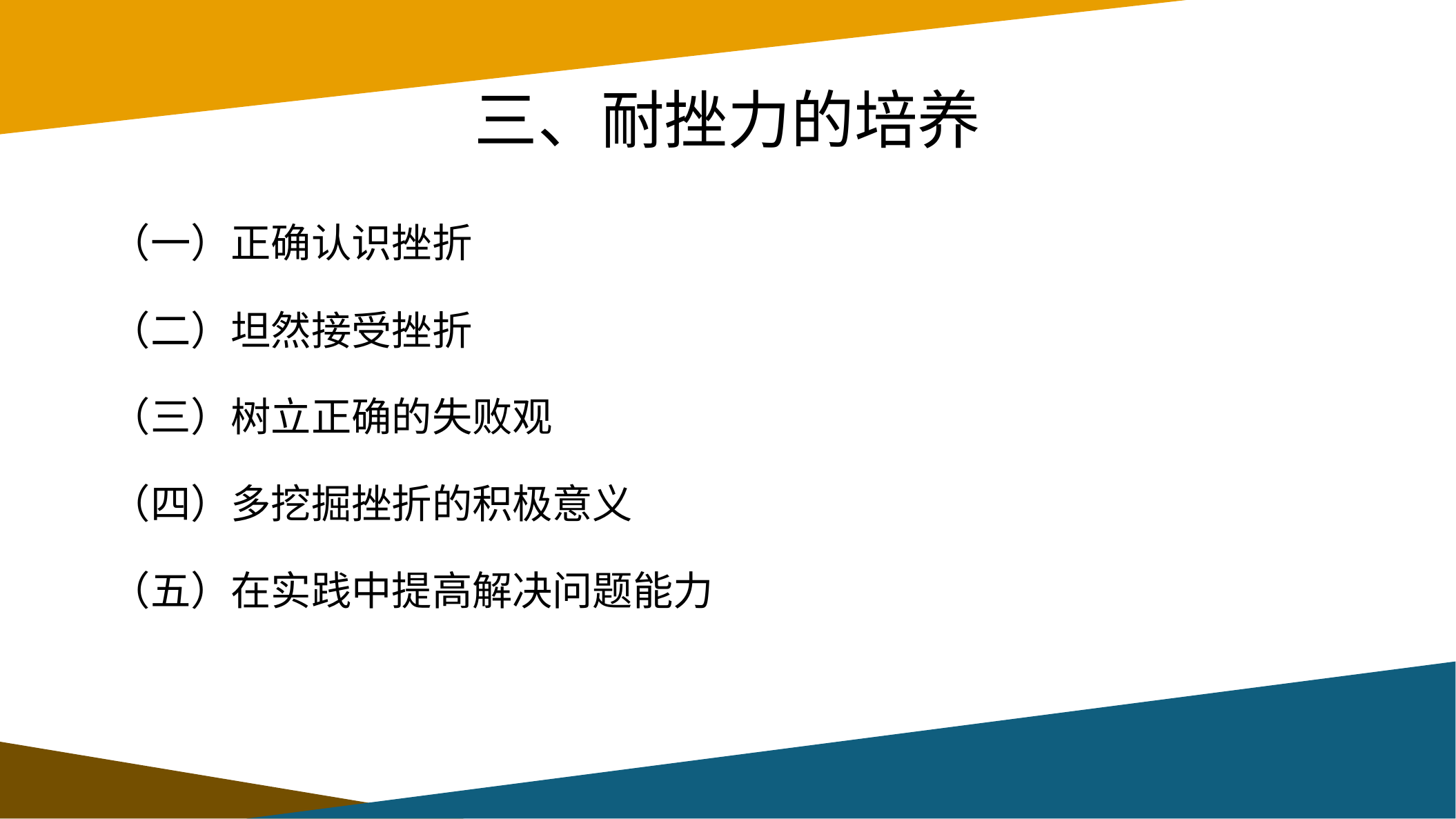

# 三、耐挫力的培养
（一）正确认识挫折
（二）坦然接受挫折
（三）树立正确的失败观
（四）多挖掘挫折的积极意义
（五）在实践中提高解决问题能力